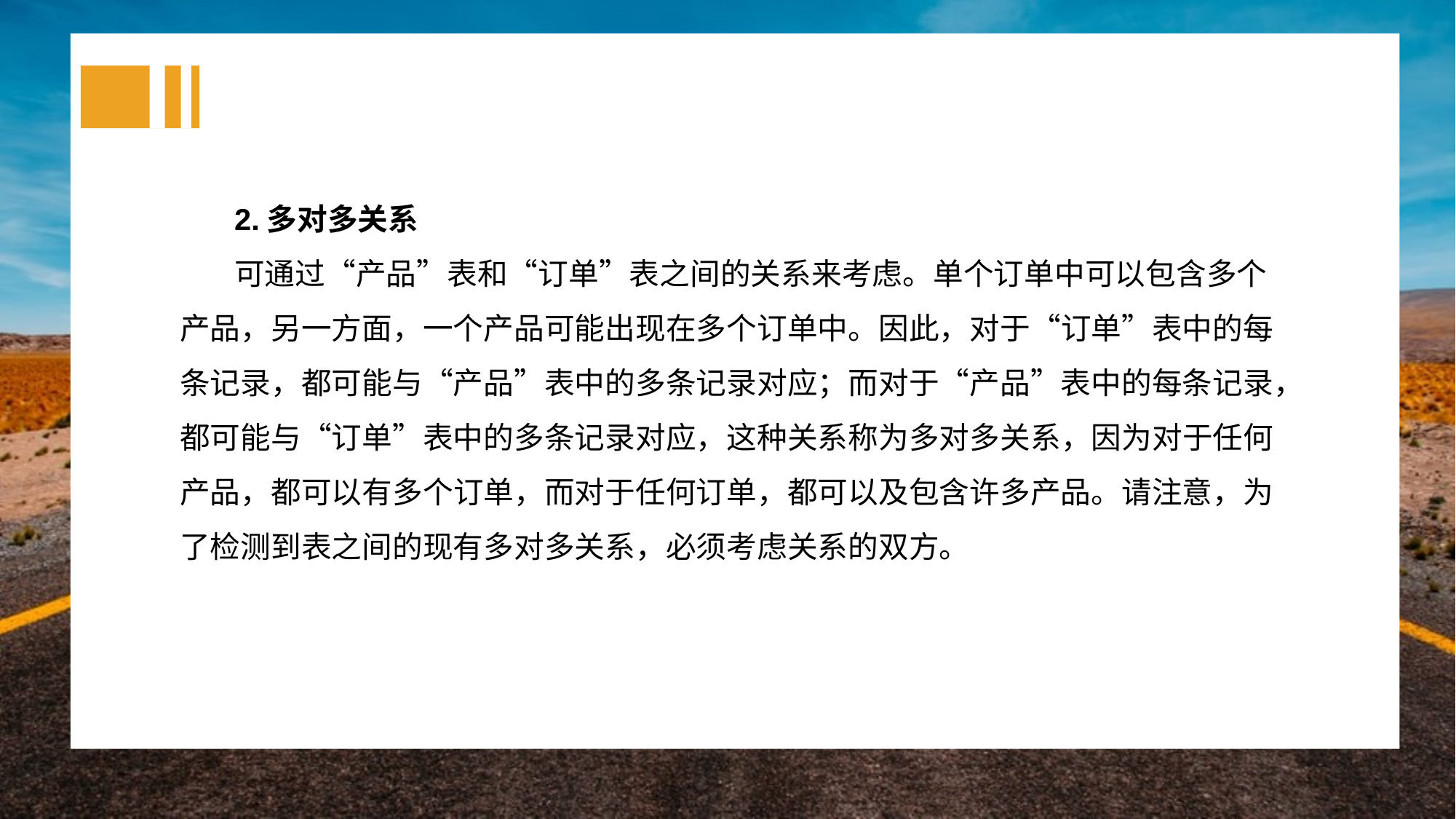

2.多对多关系
可通过“产品”表和“订单”表之间的关系来考虑。单个订单中可以包含多个产品，另一方面，一个产品可能出现在多个订单中。因此，对于“订单”表中的每条记录，都可能与“产品”表中的多条记录对应；而对于“产品”表中的每条记录，都可能与“订单”表中的多条记录对应，这种关系称为多对多关系，因为对于任何产品，都可以有多个订单，而对于任何订单，都可以及包含许多产品。请注意，为了检测到表之间的现有多对多关系，必须考虑关系的双方。